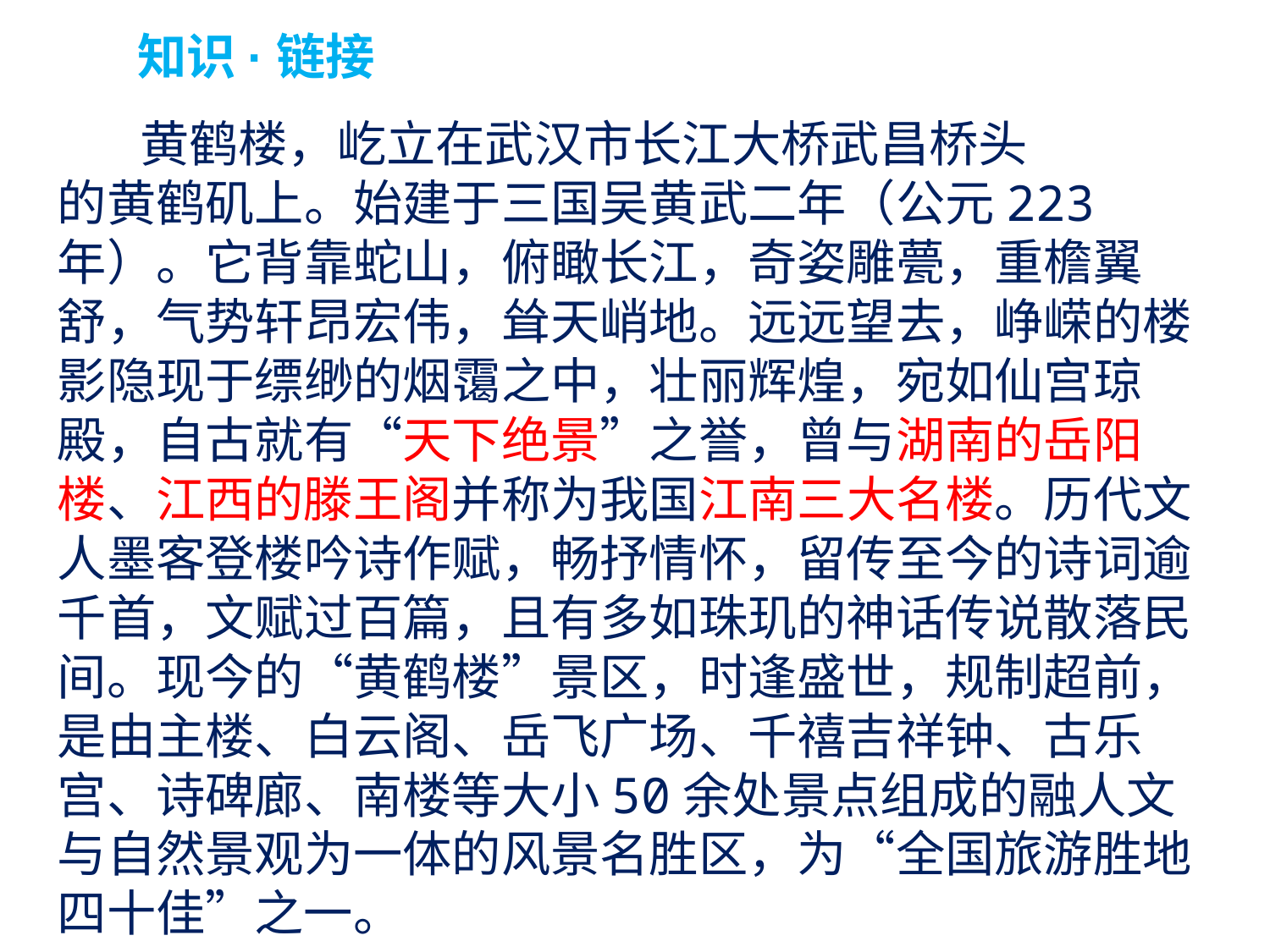

知识·链接
　   黄鹤楼，屹立在武汉市长江大桥武昌桥头
的黄鹤矶上。始建于三国吴黄武二年（公元223年）。它背靠蛇山，俯瞰长江，奇姿雕甍，重檐翼舒，气势轩昂宏伟，耸天峭地。远远望去，峥嵘的楼影隐现于缥缈的烟霭之中，壮丽辉煌，宛如仙宫琼殿，自古就有“天下绝景”之誉，曾与湖南的岳阳楼、江西的滕王阁并称为我国江南三大名楼。历代文人墨客登楼吟诗作赋，畅抒情怀，留传至今的诗词逾千首，文赋过百篇，且有多如珠玑的神话传说散落民间。现今的“黄鹤楼”景区，时逢盛世，规制超前，是由主楼、白云阁、岳飞广场、千禧吉祥钟、古乐宫、诗碑廊、南楼等大小50余处景点组成的融人文与自然景观为一体的风景名胜区，为“全国旅游胜地四十佳”之一。